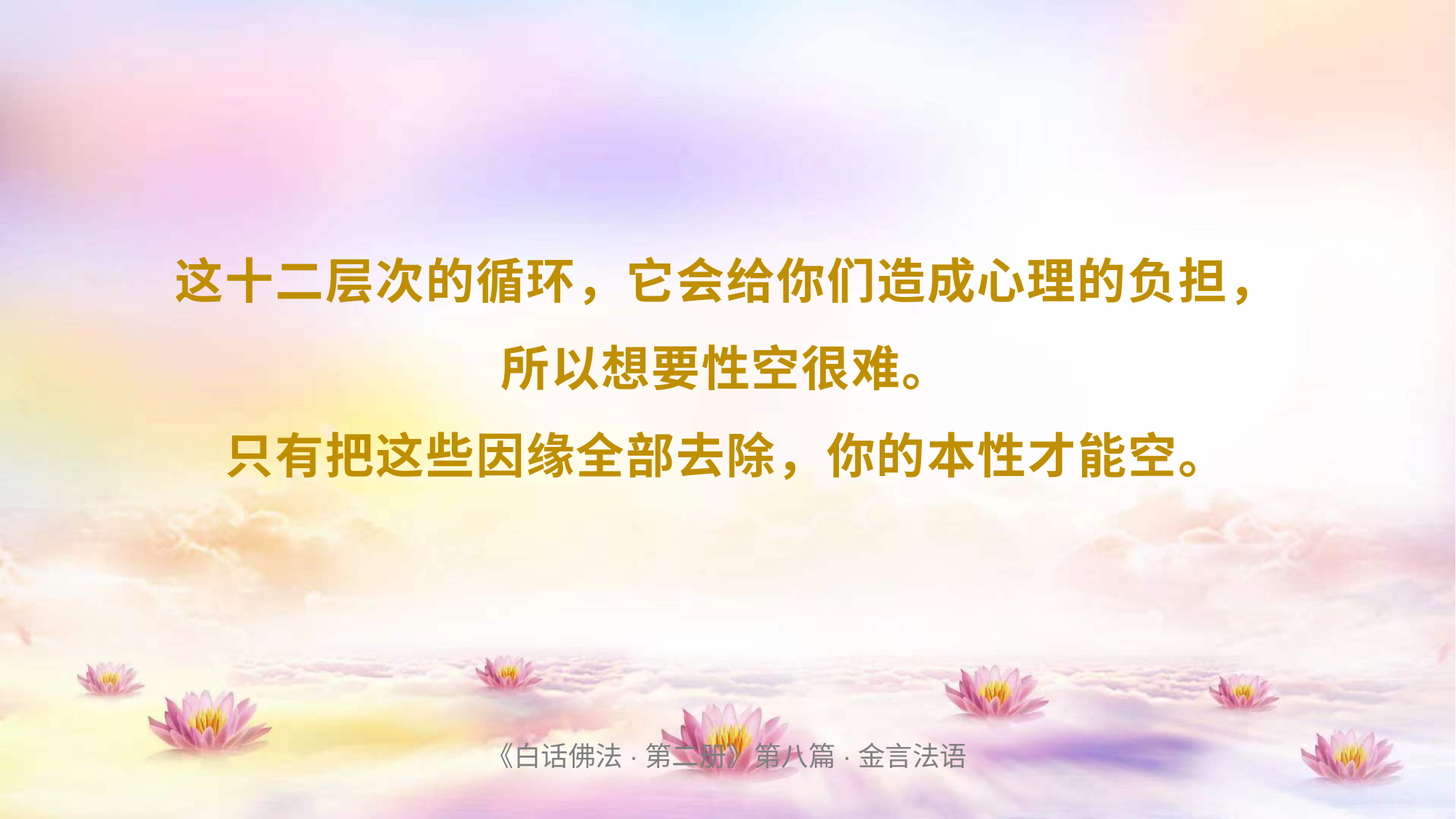

# 这十二层次的循环，它会给你们造成心理的负担， 所以想要性空很难。 只有把这些因缘全部去除，你的本性才能空。
《白话佛法·第二册》第八篇·金言法语